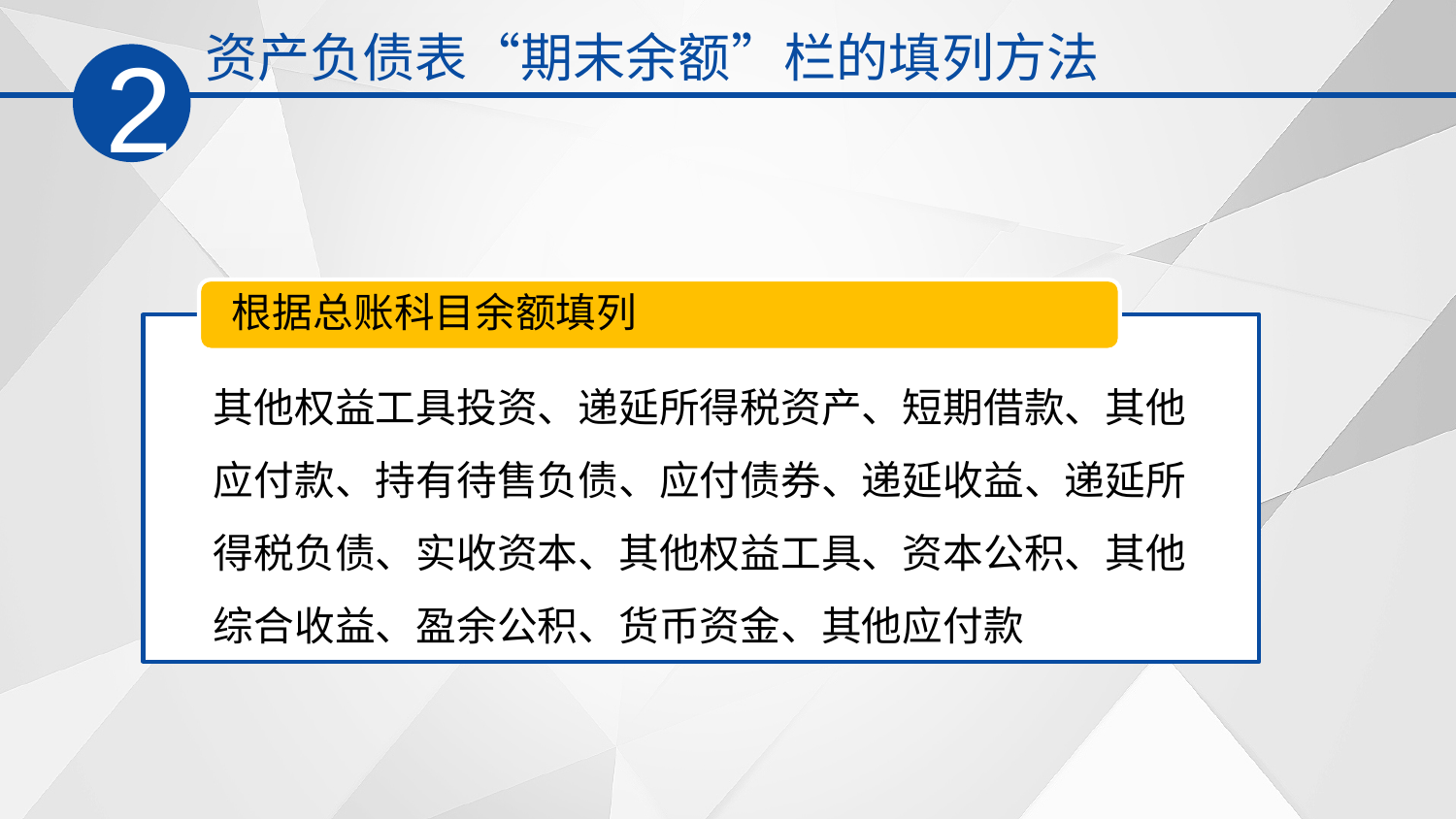

资产负债表“期末余额”栏的填列方法
2

根据总账科目余额填列

其他权益工具投资、递延所得税资产、短期借款、其他应付款、持有待售负债、应付债券、递延收益、递延所得税负债、实收资本、其他权益工具、资本公积、其他综合收益、盈余公积、货币资金、其他应付款